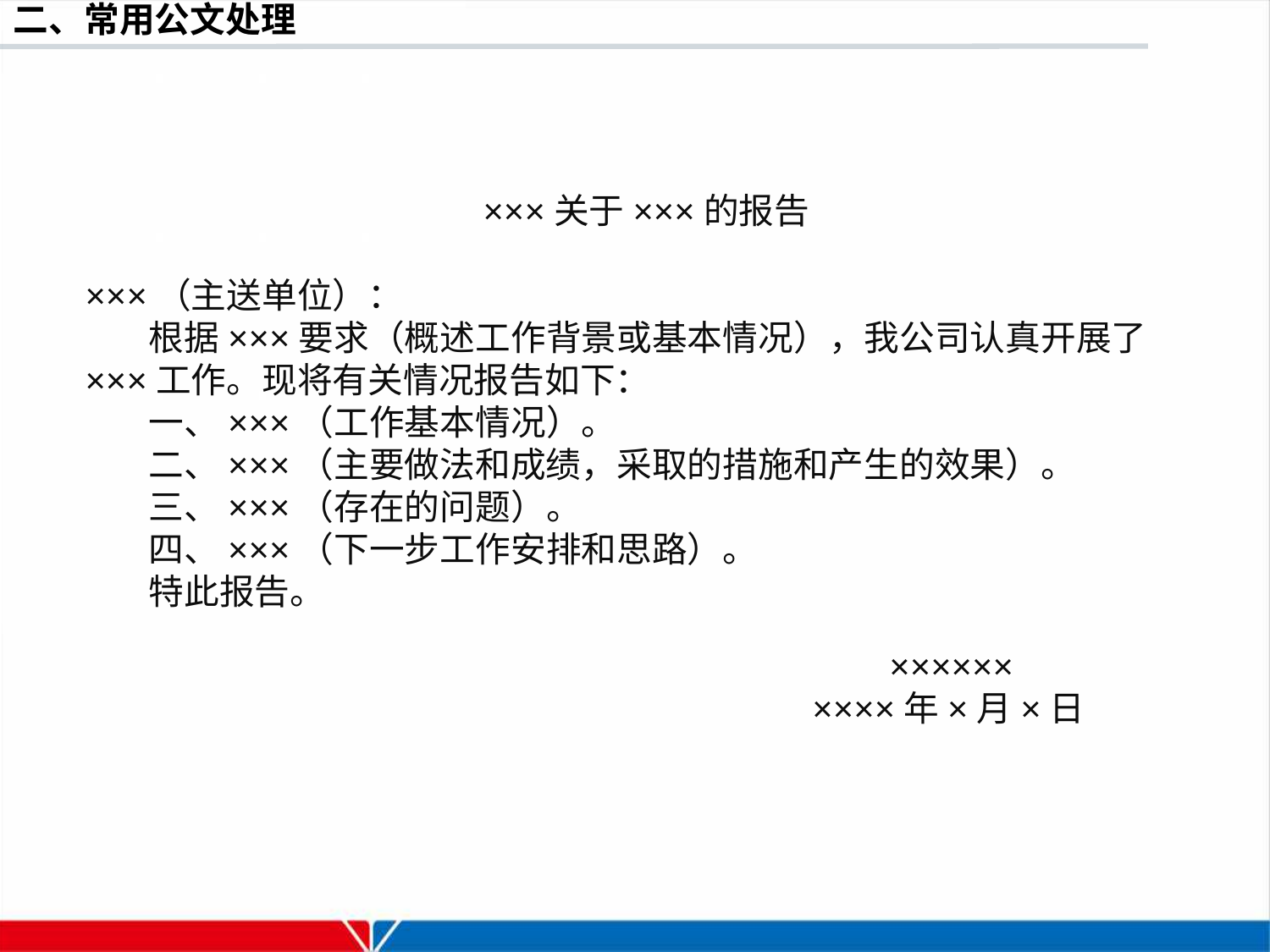

×××关于×××的报告

×××（主送单位）：
根据×××要求（概述工作背景或基本情况），我公司认真开展了×××工作。现将有关情况报告如下：
一、×××（工作基本情况）。
二、×××（主要做法和成绩，采取的措施和产生的效果）。
三、×××（存在的问题）。
四、×××（下一步工作安排和思路）。
特此报告。

××××××
××××年×月×日